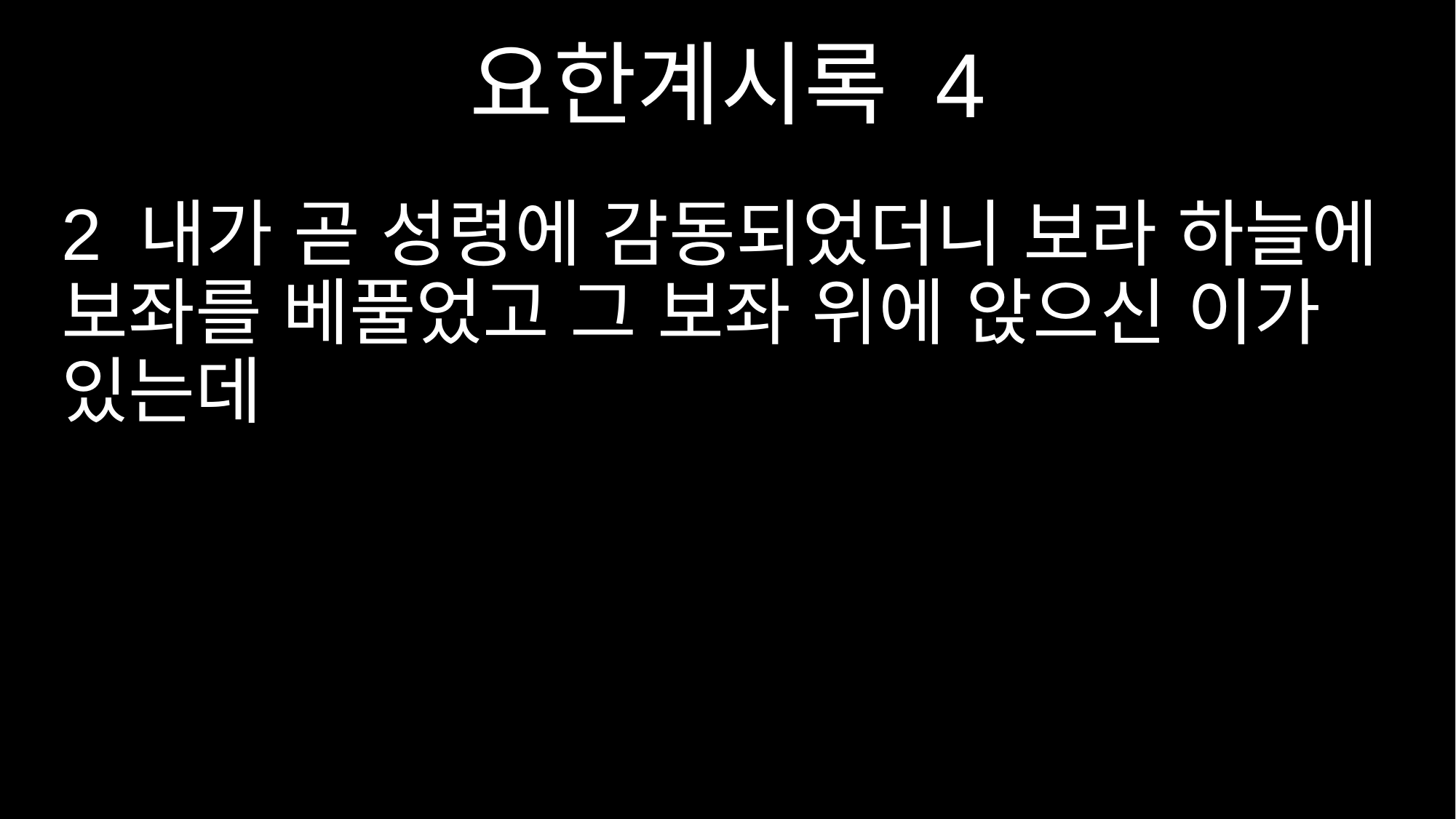

요한계시록 4
2 내가 곧 성령에 감동되었더니 보라 하늘에 보좌를 베풀었고 그 보좌 위에 앉으신 이가 있는데